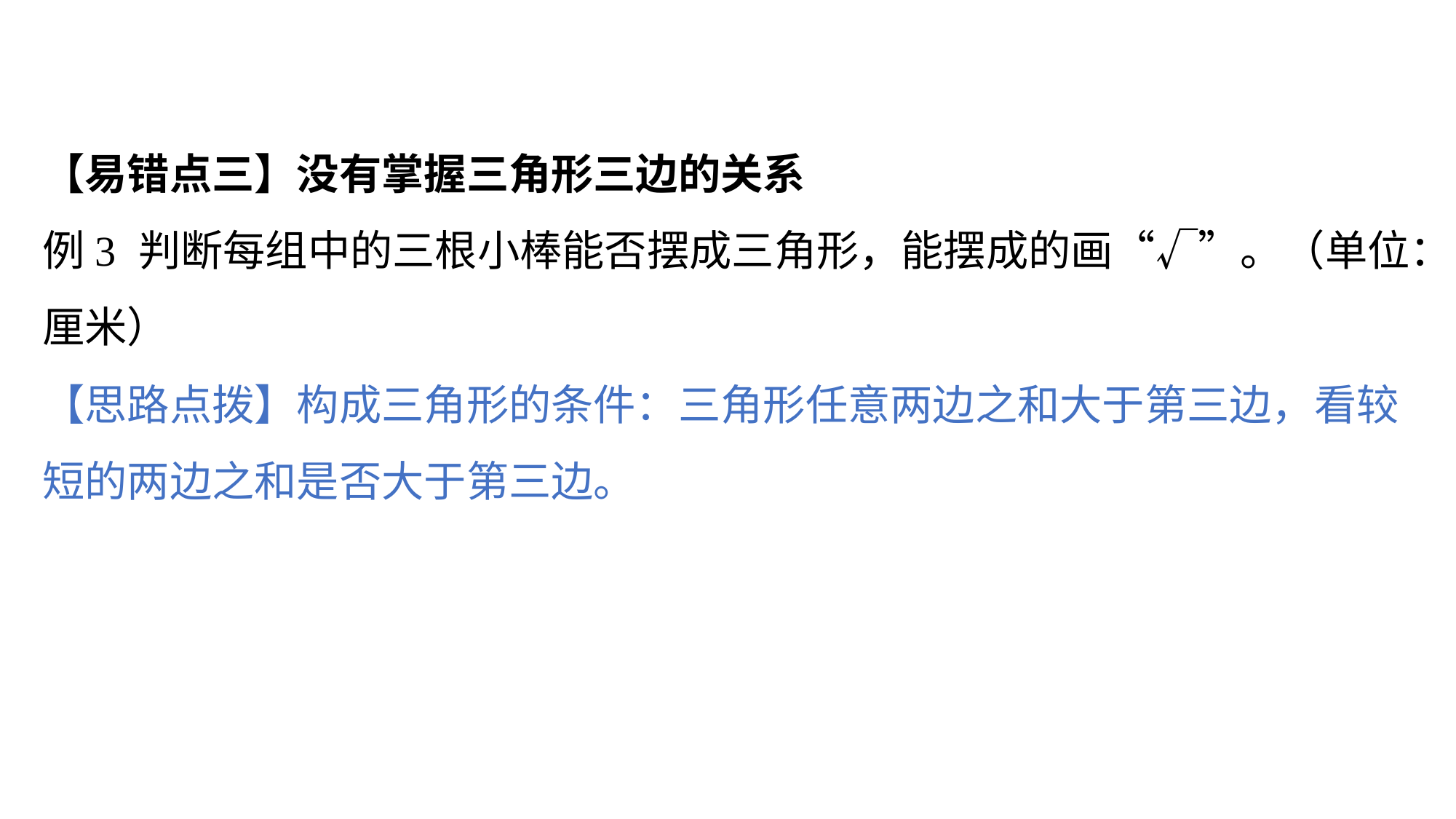

【易错点三】没有掌握三角形三边的关系
例3 判断每组中的三根小棒能否摆成三角形，能摆成的画“√”。（单位：厘米）
【思路点拨】构成三角形的条件：三角形任意两边之和大于第三边，看较短的两边之和是否大于第三边。